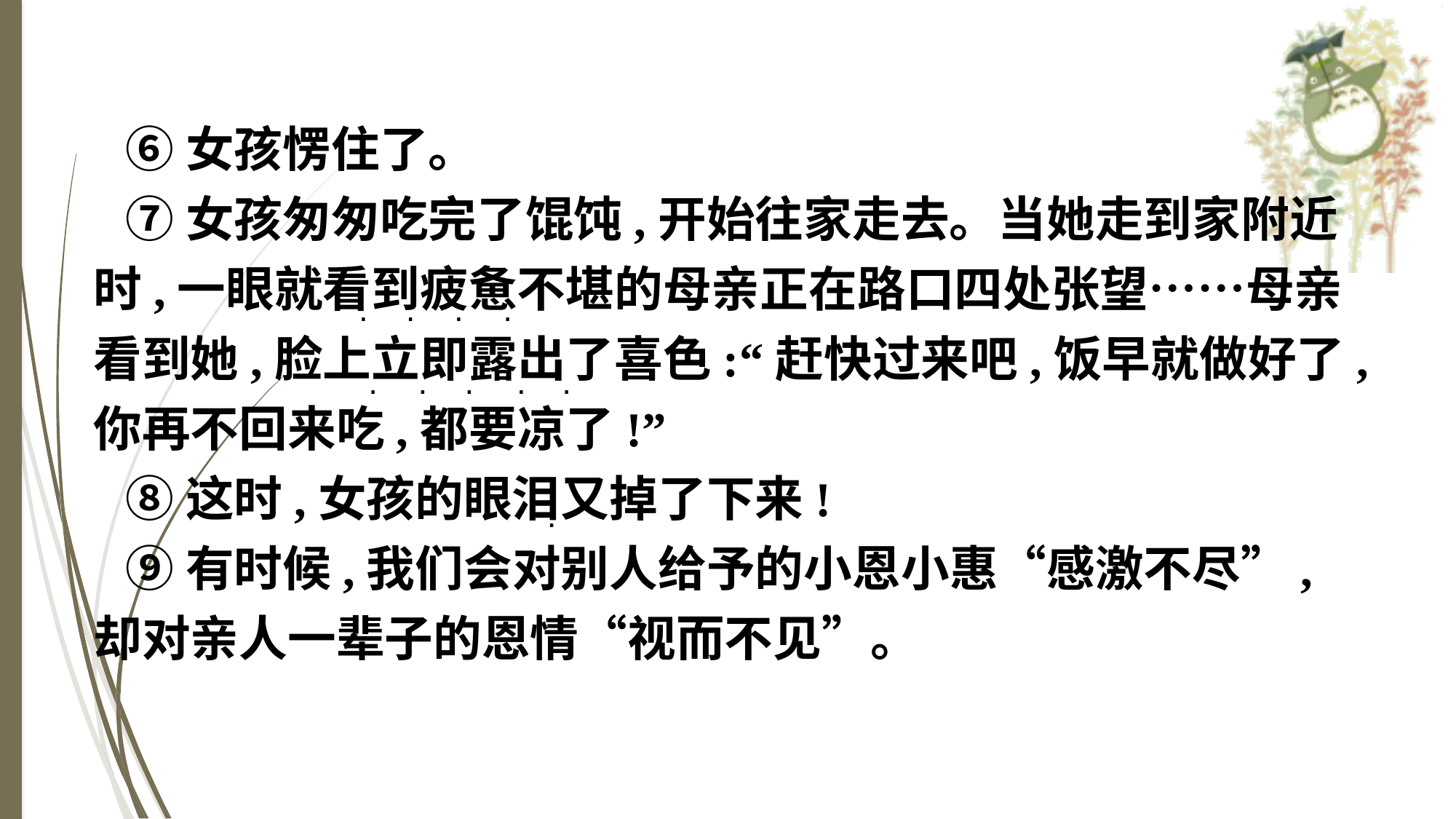

⑥女孩愣住了。
⑦女孩匆匆吃完了馄饨,开始往家走去。当她走到家附近时,一眼就看到疲惫不堪的母亲正在路口四处张望……母亲看到她,脸上立即露出了喜色:“赶快过来吧,饭早就做好了,你再不回来吃,都要凉了!”
⑧这时,女孩的眼泪又掉了下来!
⑨有时候,我们会对别人给予的小恩小惠“感激不尽”,却对亲人一辈子的恩情“视而不见”。
·
·
·
·
·
·
·
·
·
·